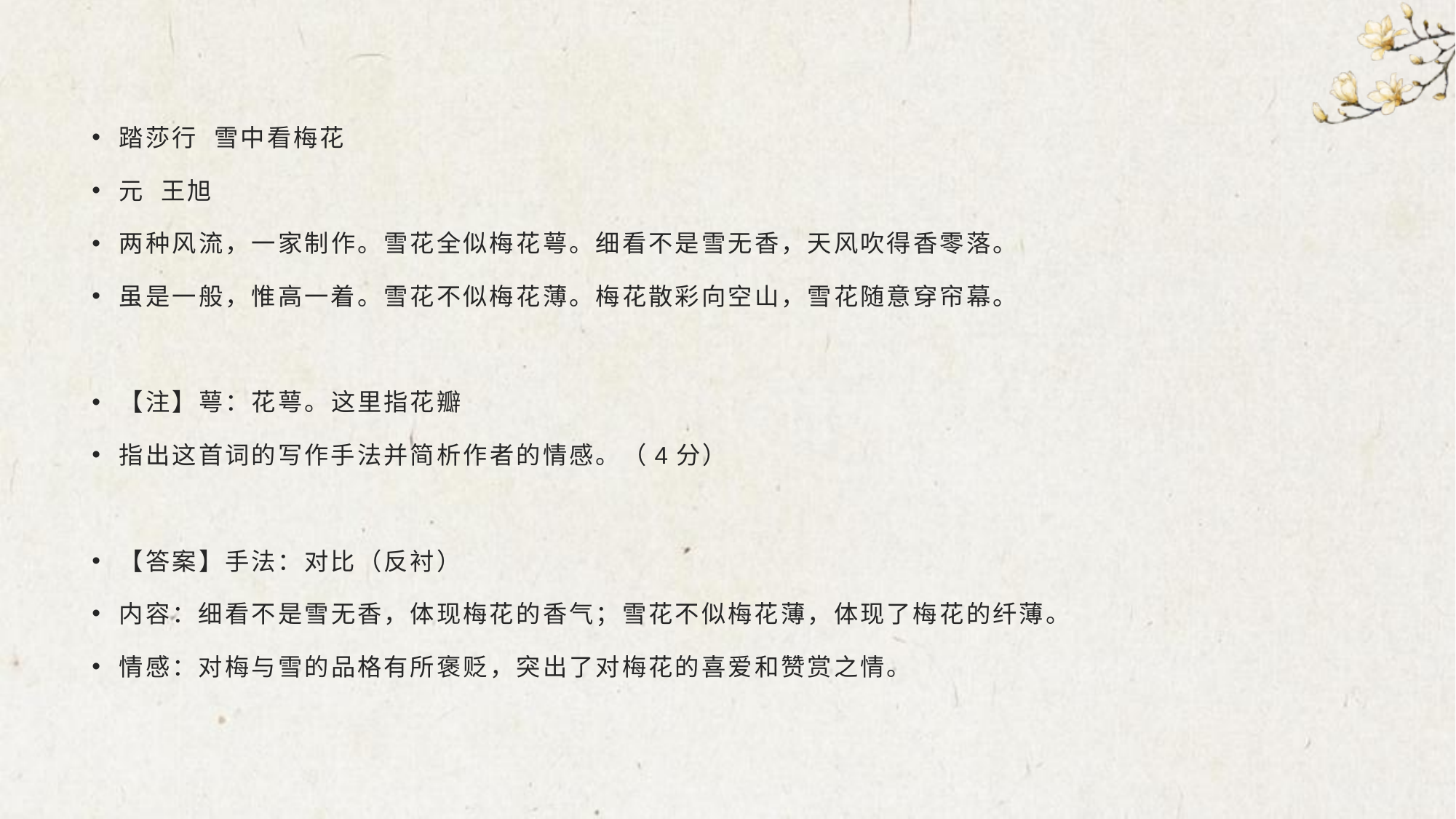

#
踏莎行  雪中看梅花
元  王旭
两种风流，一家制作。雪花全似梅花萼。细看不是雪无香，天风吹得香零落。
虽是一般，惟高一着。雪花不似梅花薄。梅花散彩向空山，雪花随意穿帘幕。

【注】萼：花萼。这里指花瓣
指出这首词的写作手法并简析作者的情感。（4分）

【答案】手法：对比（反衬）
内容：细看不是雪无香，体现梅花的香气；雪花不似梅花薄，体现了梅花的纤薄。
情感：对梅与雪的品格有所褒贬，突出了对梅花的喜爱和赞赏之情。